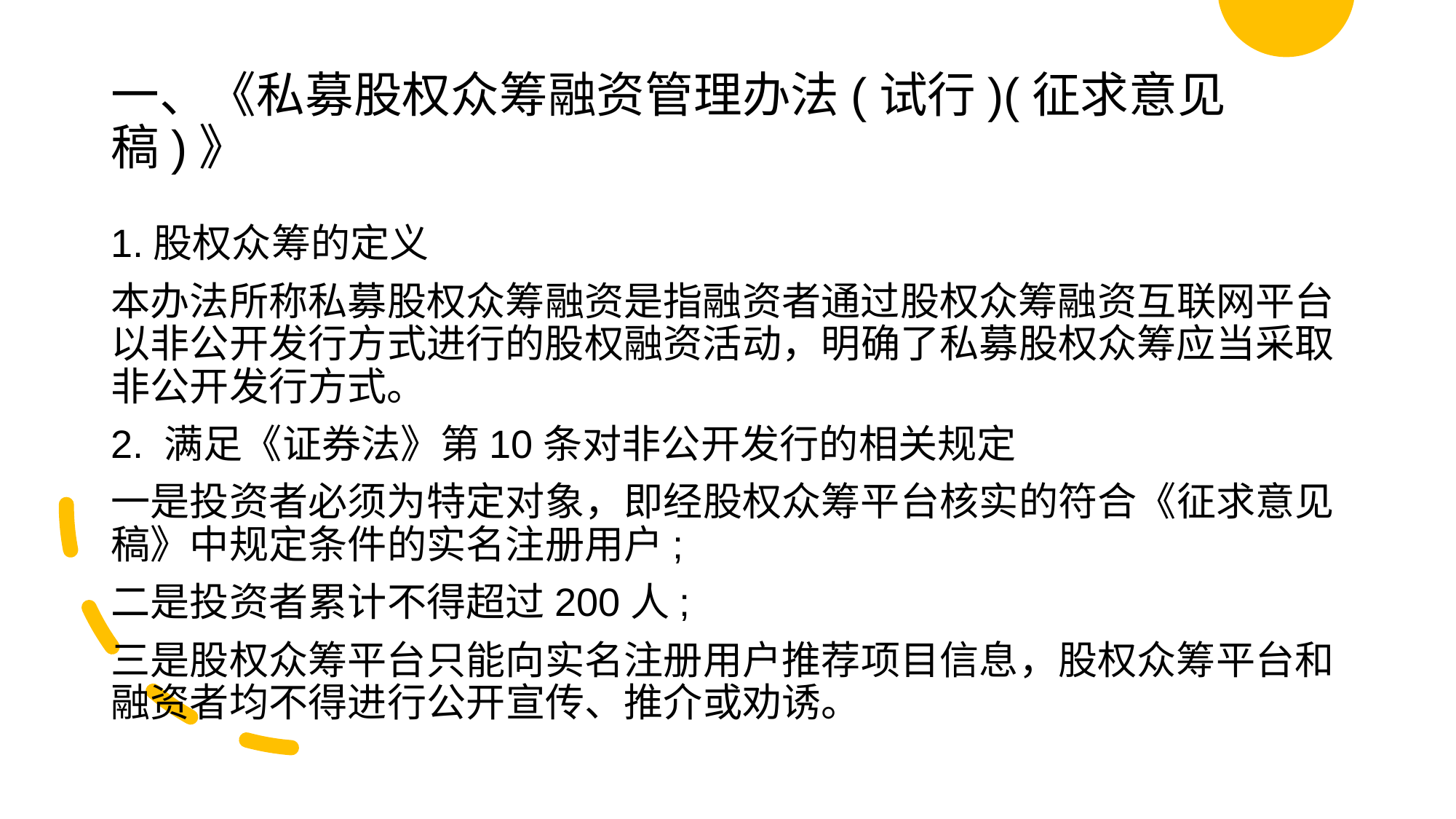

# 一、《私募股权众筹融资管理办法(试行)(征求意见稿)》
1.股权众筹的定义
本办法所称私募股权众筹融资是指融资者通过股权众筹融资互联网平台以非公开发行方式进行的股权融资活动，明确了私募股权众筹应当采取非公开发行方式。
2. 满足《证券法》第10条对非公开发行的相关规定
一是投资者必须为特定对象，即经股权众筹平台核实的符合《征求意见稿》中规定条件的实名注册用户;
二是投资者累计不得超过200人;
三是股权众筹平台只能向实名注册用户推荐项目信息，股权众筹平台和融资者均不得进行公开宣传、推介或劝诱。